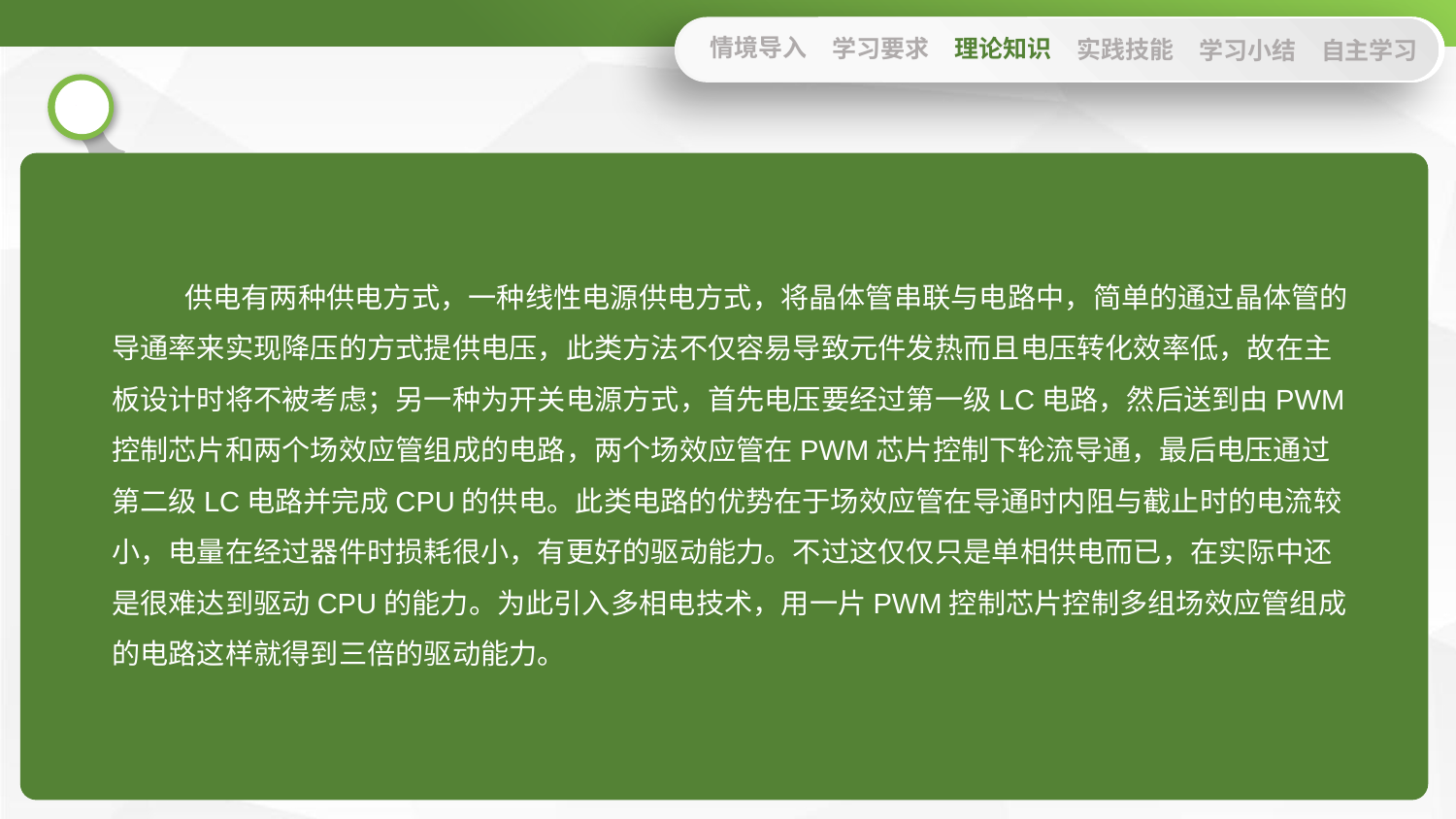

情境导入
学习要求
理论知识
实践技能
学习小结
自主学习
供电有两种供电方式，一种线性电源供电方式，将晶体管串联与电路中，简单的通过晶体管的导通率来实现降压的方式提供电压，此类方法不仅容易导致元件发热而且电压转化效率低，故在主板设计时将不被考虑；另一种为开关电源方式，首先电压要经过第一级LC电路，然后送到由PWM控制芯片和两个场效应管组成的电路，两个场效应管在PWM芯片控制下轮流导通，最后电压通过第二级LC电路并完成CPU的供电。此类电路的优势在于场效应管在导通时内阻与截止时的电流较小，电量在经过器件时损耗很小，有更好的驱动能力。不过这仅仅只是单相供电而已，在实际中还是很难达到驱动CPU的能力。为此引入多相电技术，用一片PWM控制芯片控制多组场效应管组成的电路这样就得到三倍的驱动能力。